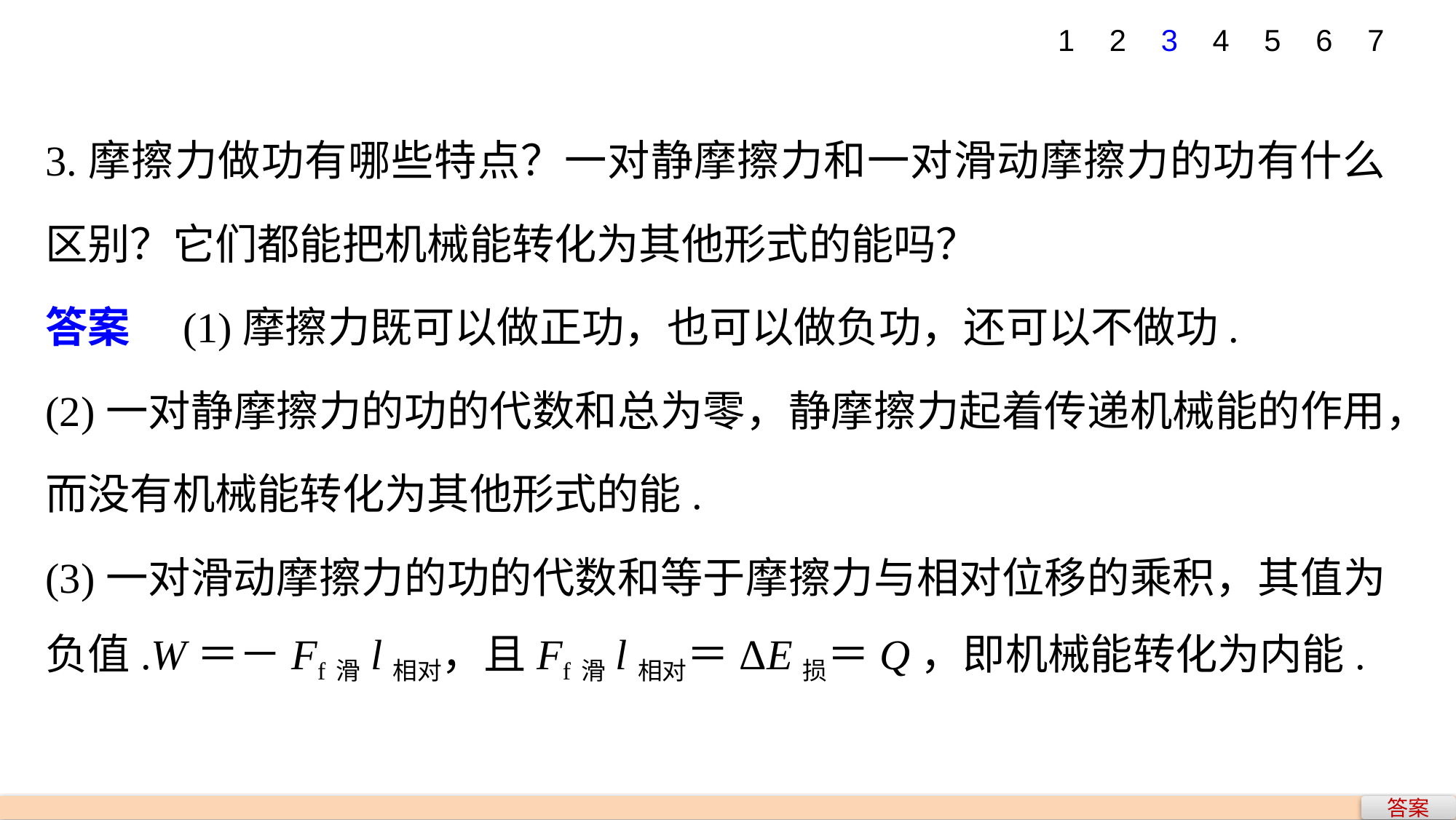

1
2
3
4
5
6
7
3.摩擦力做功有哪些特点？一对静摩擦力和一对滑动摩擦力的功有什么区别？它们都能把机械能转化为其他形式的能吗？
答案　(1)摩擦力既可以做正功，也可以做负功，还可以不做功.
(2)一对静摩擦力的功的代数和总为零，静摩擦力起着传递机械能的作用，而没有机械能转化为其他形式的能.
(3)一对滑动摩擦力的功的代数和等于摩擦力与相对位移的乘积，其值为负值.W＝－Ff滑l相对，且Ff滑l相对＝ΔE损＝Q，即机械能转化为内能.

答案